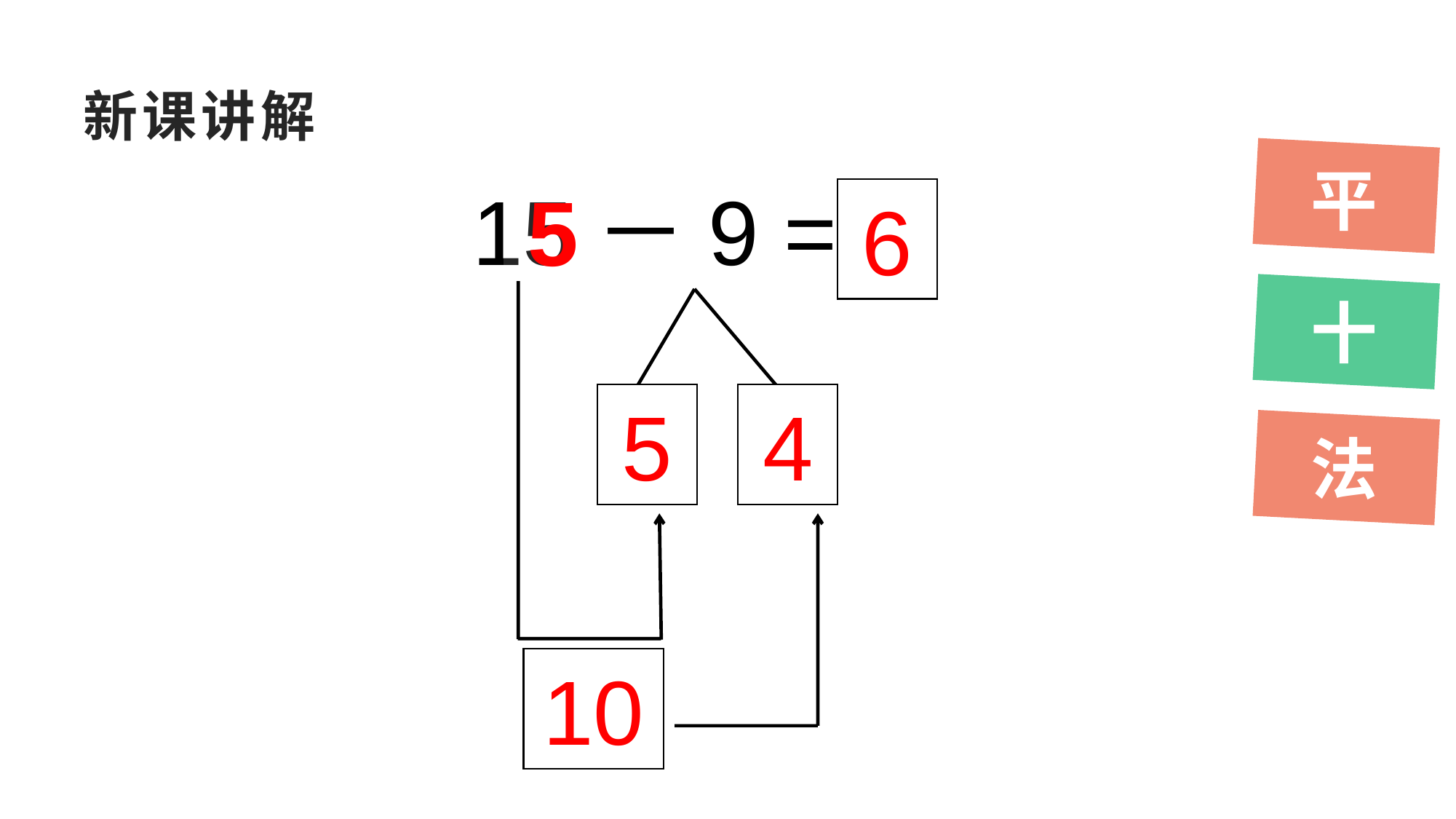

# 新课讲解

平

十

法
15－9 =
5
6

5
4

10